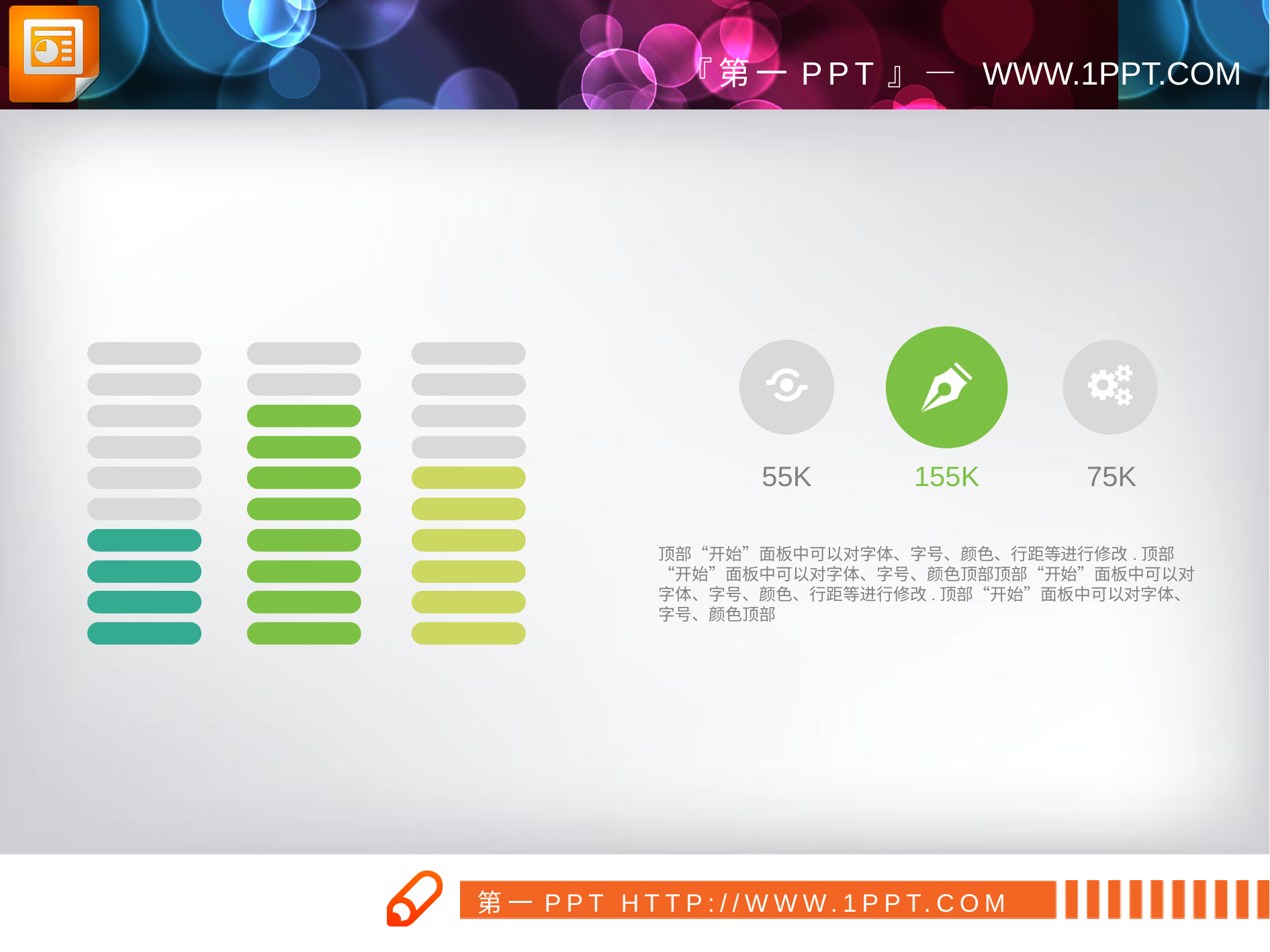

55K
155K
75K

顶部“开始”面板中可以对字体、字号、颜色、行距等进行修改.顶部“开始”面板中可以对字体、字号、颜色顶部顶部“开始”面板中可以对字体、字号、颜色、行距等进行修改.顶部“开始”面板中可以对字体、字号、颜色顶部